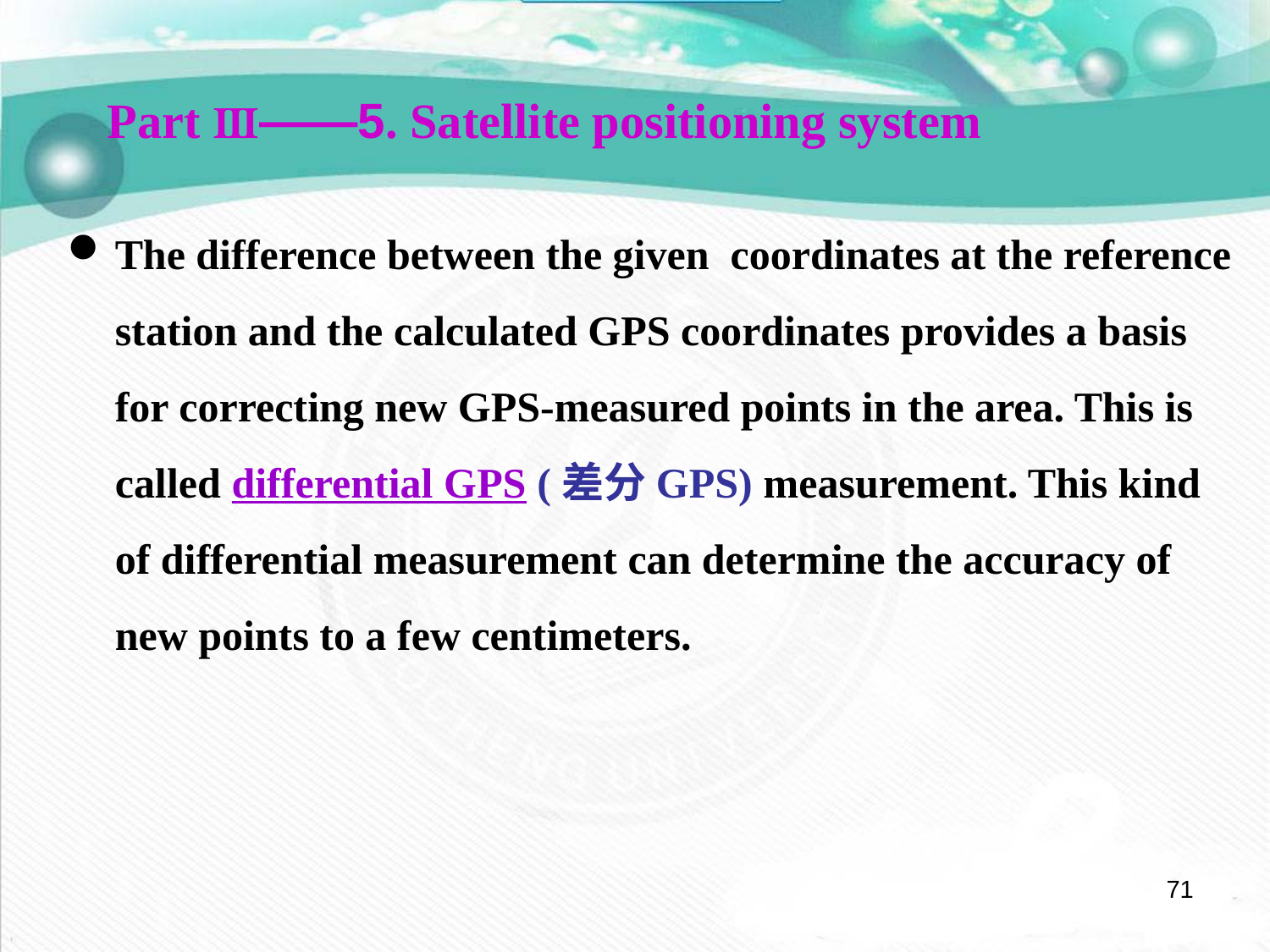

Part Ⅲ——5. Satellite positioning system
The difference between the given  coordinates at the reference station and the calculated GPS coordinates provides a basis for correcting new GPS-measured points in the area. This is called differential GPS (差分GPS) measurement. This kind of differential measurement can determine the accuracy of new points to a few centimeters.
71